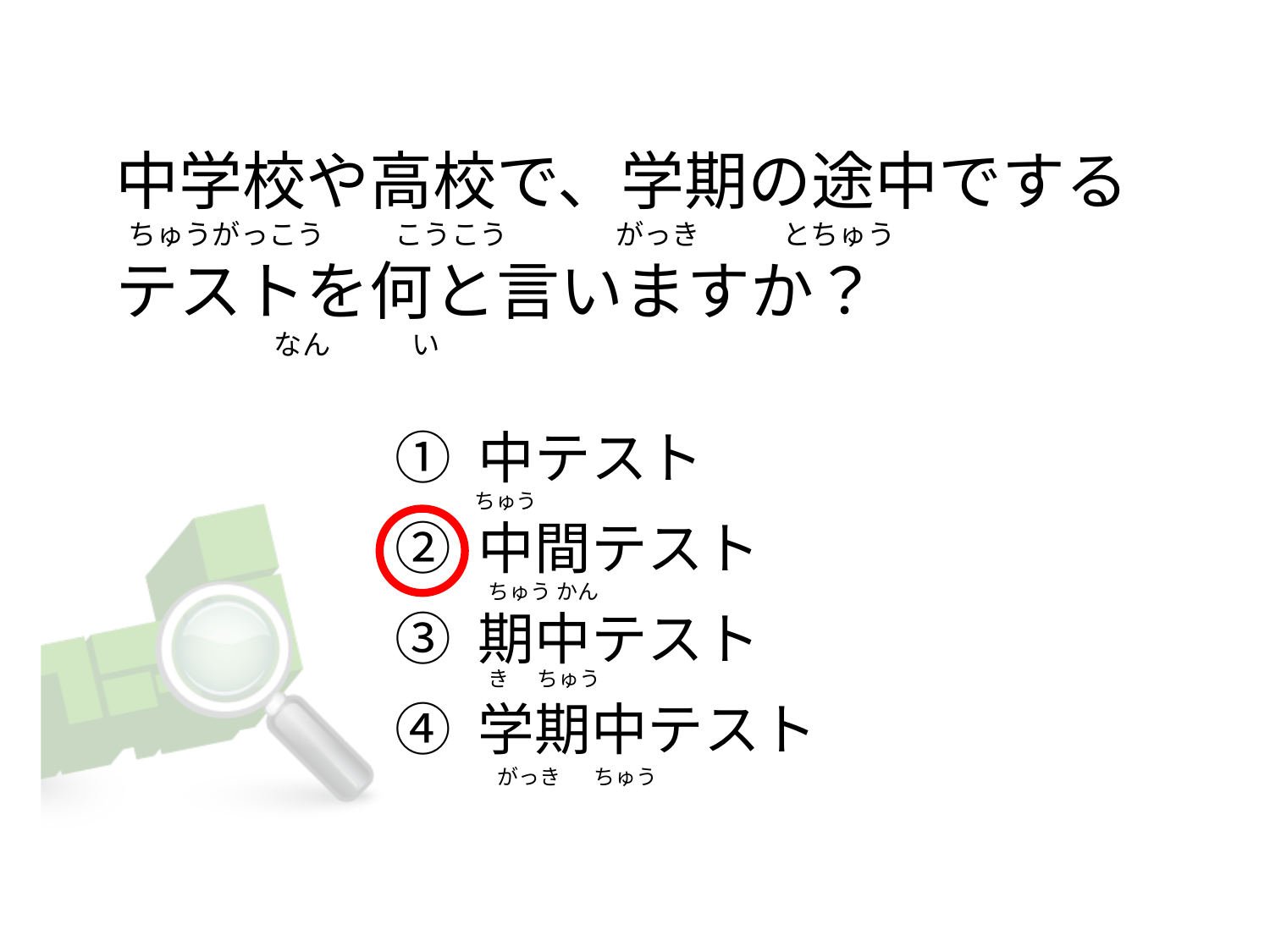

# 中学校や高校で、学期の途中でする   ちゅうがっこう           こうこう                 がっき             とちゅう テストを何と言いますか？                          なん 　   　い
① 中テスト
② 中間テスト
③ 期中テスト
④ 学期中テスト
ちゅう

  ちゅう かん
  き      ちゅう
    がっき       ちゅう